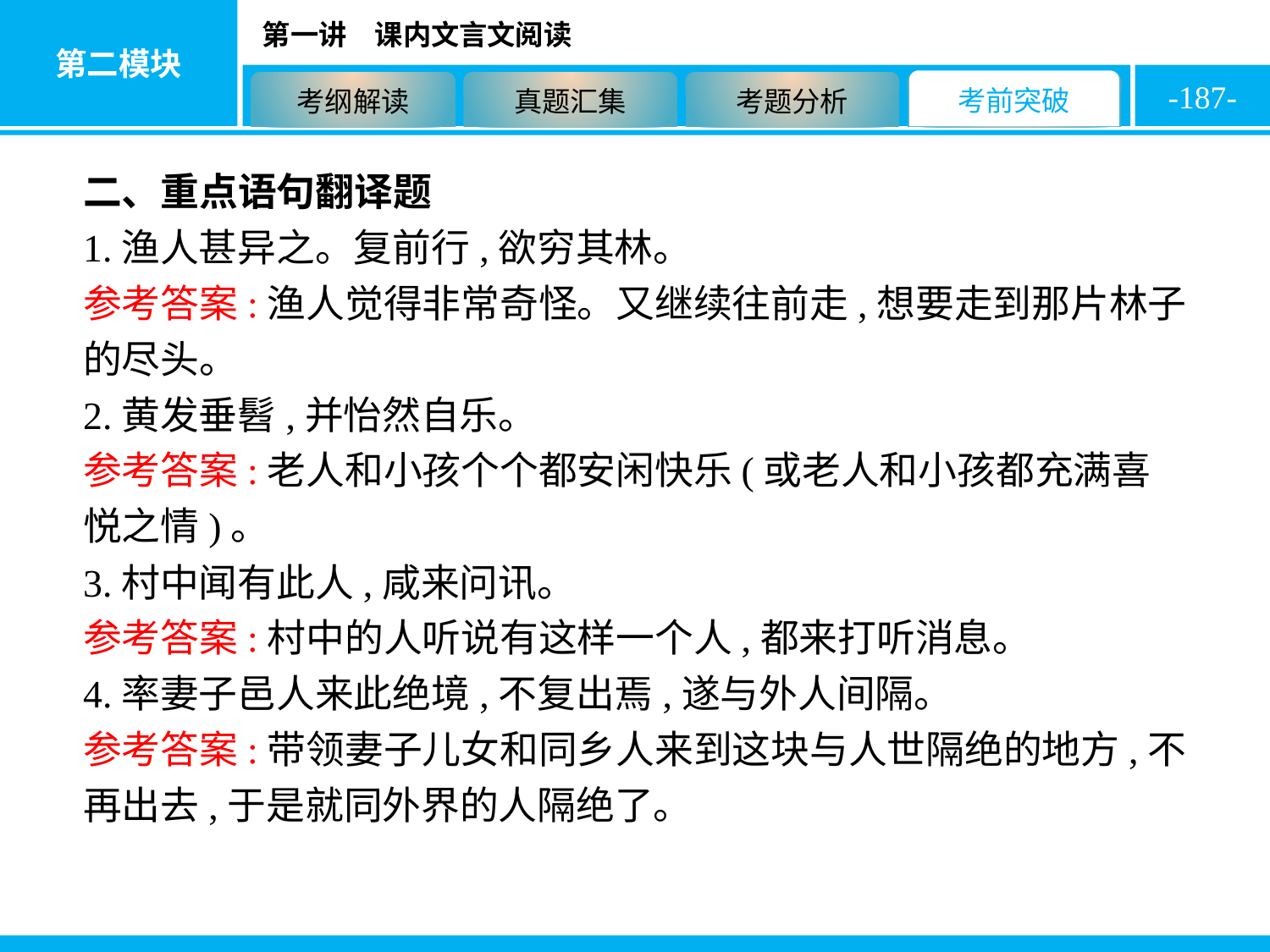

-187-
二、重点语句翻译题
1.渔人甚异之。复前行,欲穷其林。
参考答案:渔人觉得非常奇怪。又继续往前走,想要走到那片林子的尽头。
2.黄发垂髫,并怡然自乐。
参考答案:老人和小孩个个都安闲快乐(或老人和小孩都充满喜悦之情)。
3.村中闻有此人,咸来问讯。
参考答案:村中的人听说有这样一个人,都来打听消息。
4.率妻子邑人来此绝境,不复出焉,遂与外人间隔。
参考答案:带领妻子儿女和同乡人来到这块与人世隔绝的地方,不再出去,于是就同外界的人隔绝了。